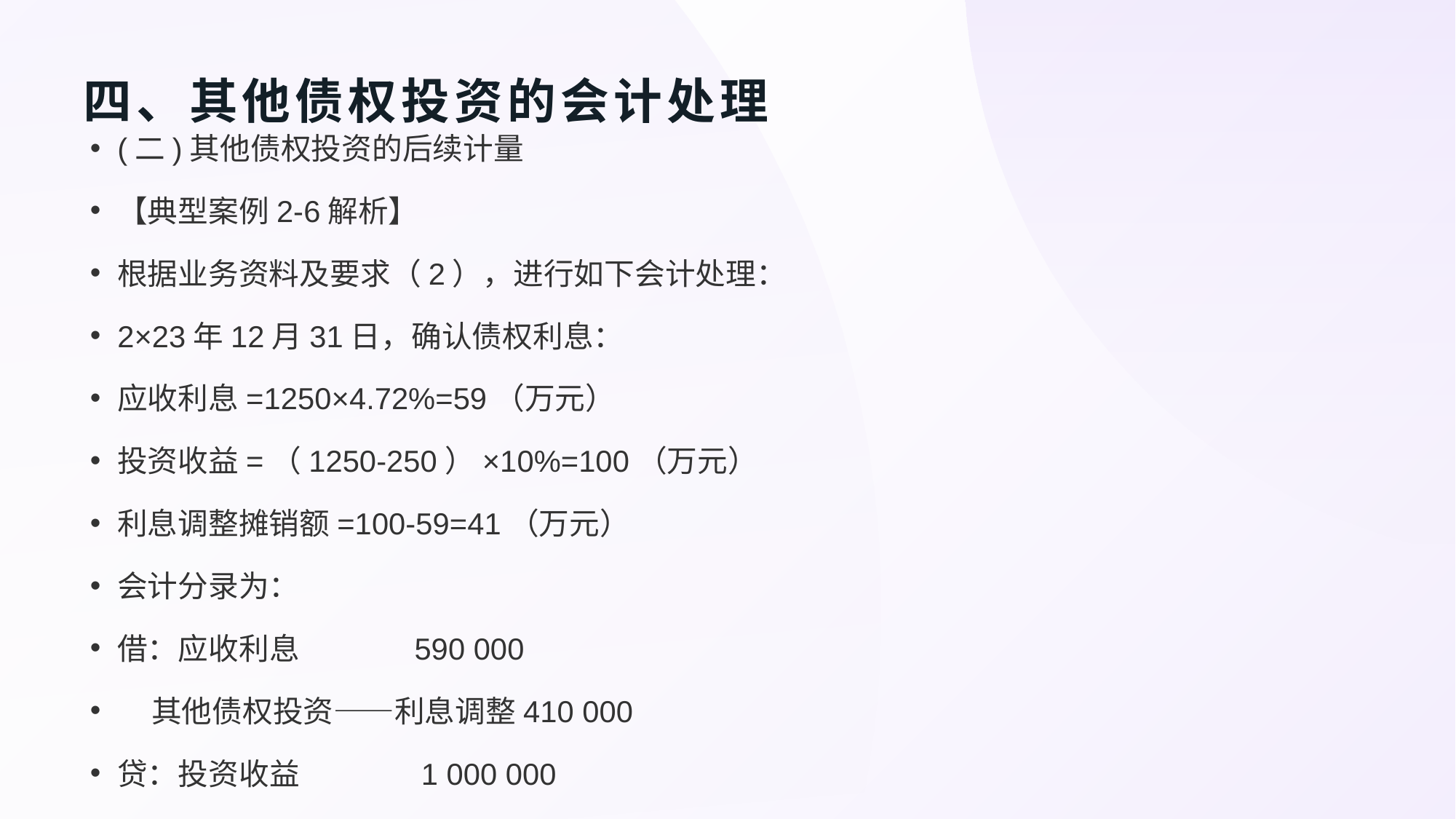

# 四、其他债权投资的会计处理
(二)其他债权投资的后续计量
【典型案例2-6解析】
根据业务资料及要求（2），进行如下会计处理：
2×23年12月31日，确认债权利息：
应收利息=1250×4.72%=59（万元）
投资收益=（1250-250）×10%=100（万元）
利息调整摊销额=100-59=41（万元）
会计分录为：
借：应收利息                590 000
    其他债权投资——利息调整410 000
贷：投资收益                 1 000 000